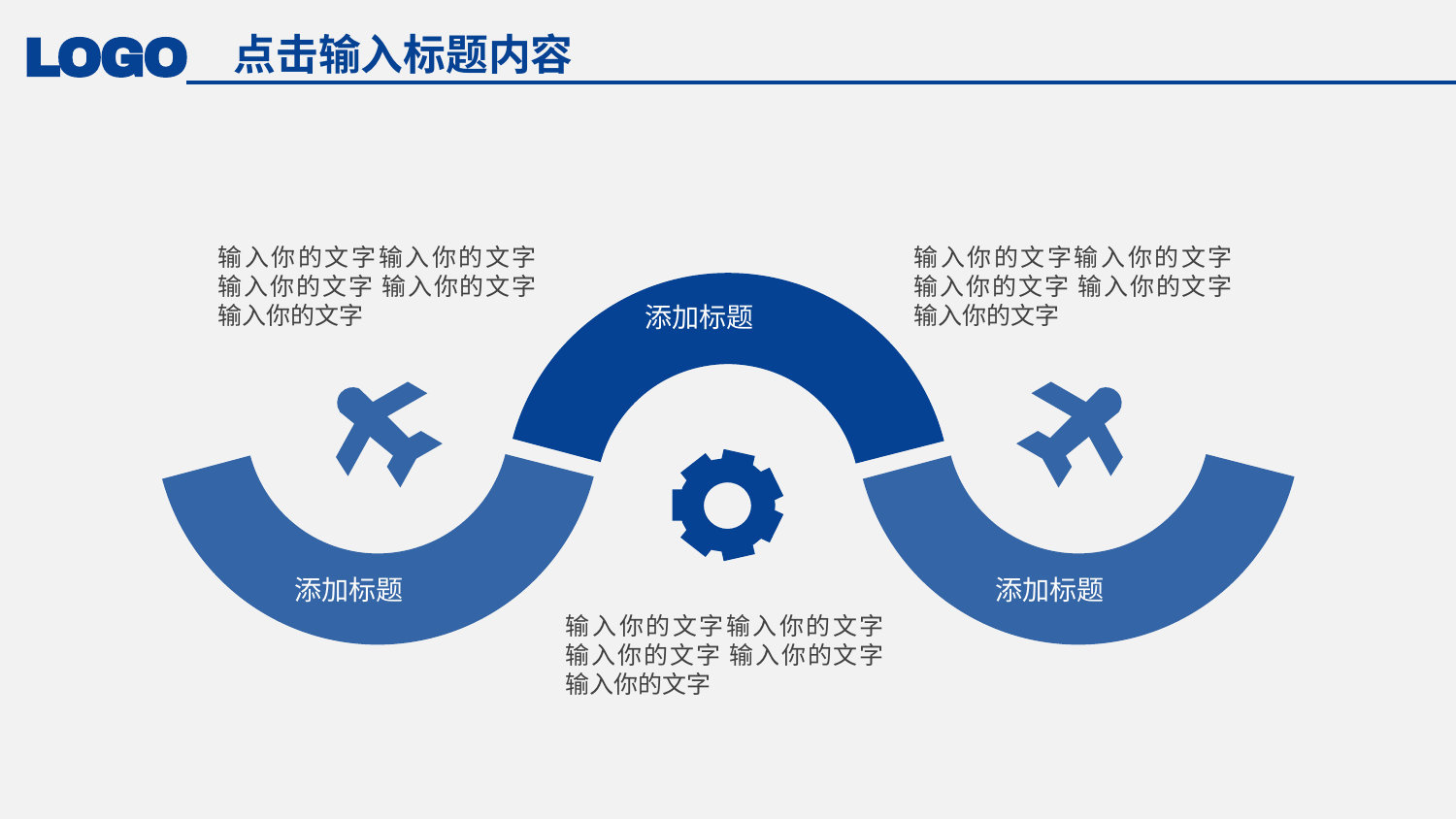

LOGO
点击输入标题内容

输入你的文字输入你的文字 输入你的文字 输入你的文字 输入你的文字
输入你的文字输入你的文字 输入你的文字 输入你的文字 输入你的文字

添加标题

添加标题
添加标题
输入你的文字输入你的文字 输入你的文字 输入你的文字 输入你的文字